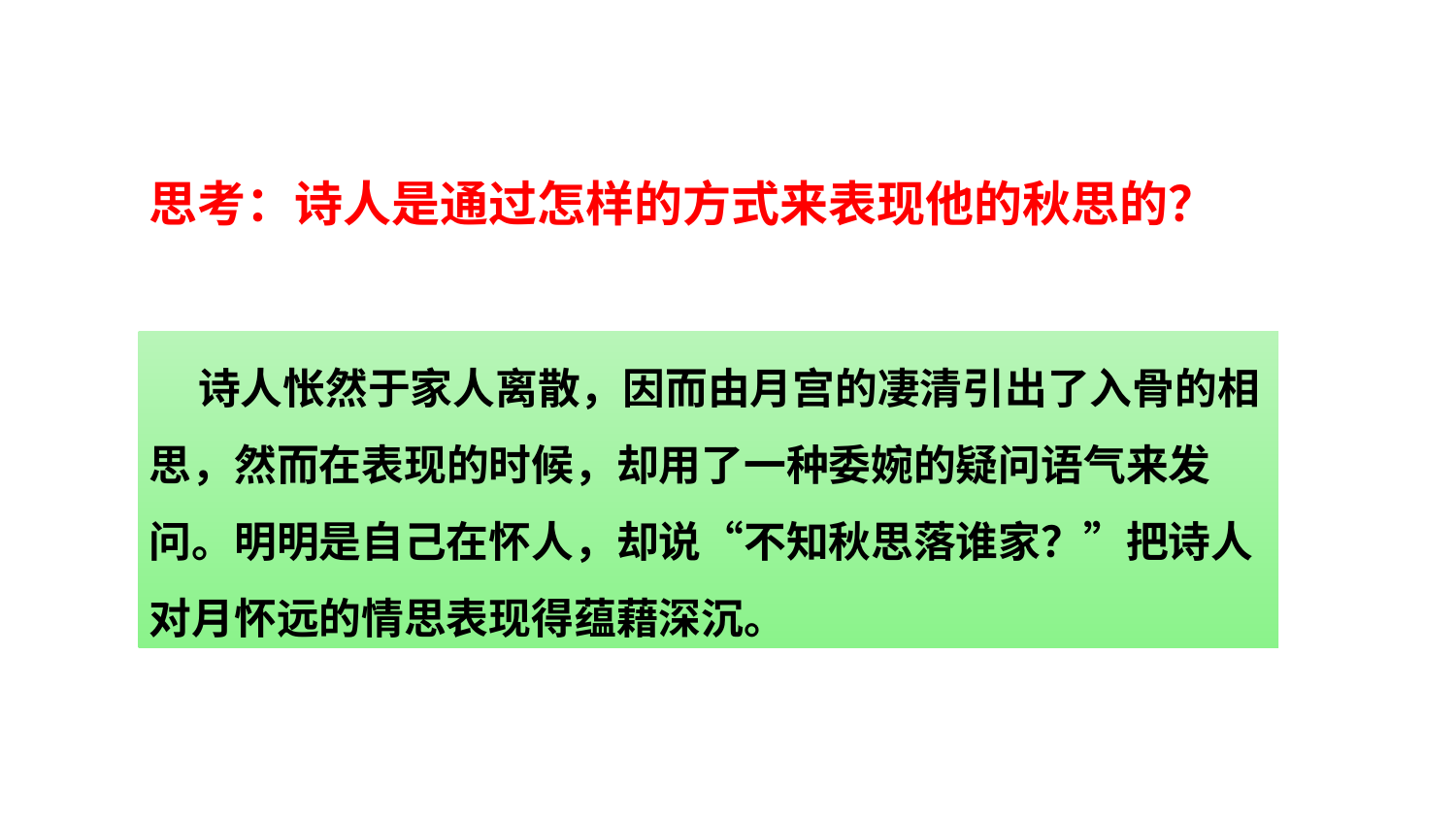

思考：诗人是通过怎样的方式来表现他的秋思的？
    诗人怅然于家人离散，因而由月宫的凄清引出了入骨的相思，然而在表现的时候，却用了一种委婉的疑问语气来发问。明明是自己在怀人，却说“不知秋思落谁家？”把诗人对月怀远的情思表现得蕴藉深沉。